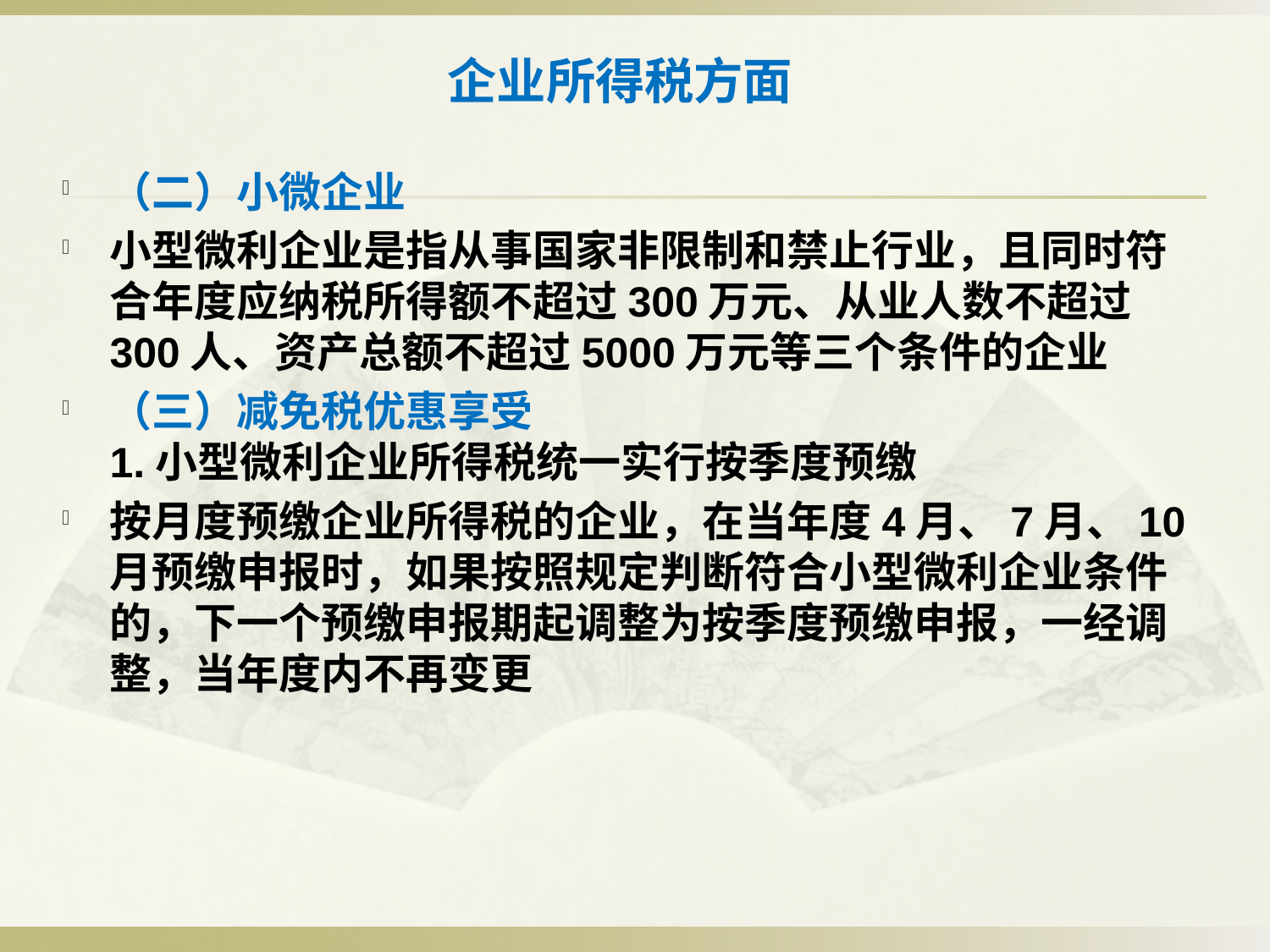

# 企业所得税方面
（二）小微企业
小型微利企业是指从事国家非限制和禁止行业，且同时符合年度应纳税所得额不超过300万元、从业人数不超过300人、资产总额不超过5000万元等三个条件的企业
（三）减免税优惠享受
1.小型微利企业所得税统一实行按季度预缴
按月度预缴企业所得税的企业，在当年度4月、7月、10月预缴申报时，如果按照规定判断符合小型微利企业条件的，下一个预缴申报期起调整为按季度预缴申报，一经调整，当年度内不再变更